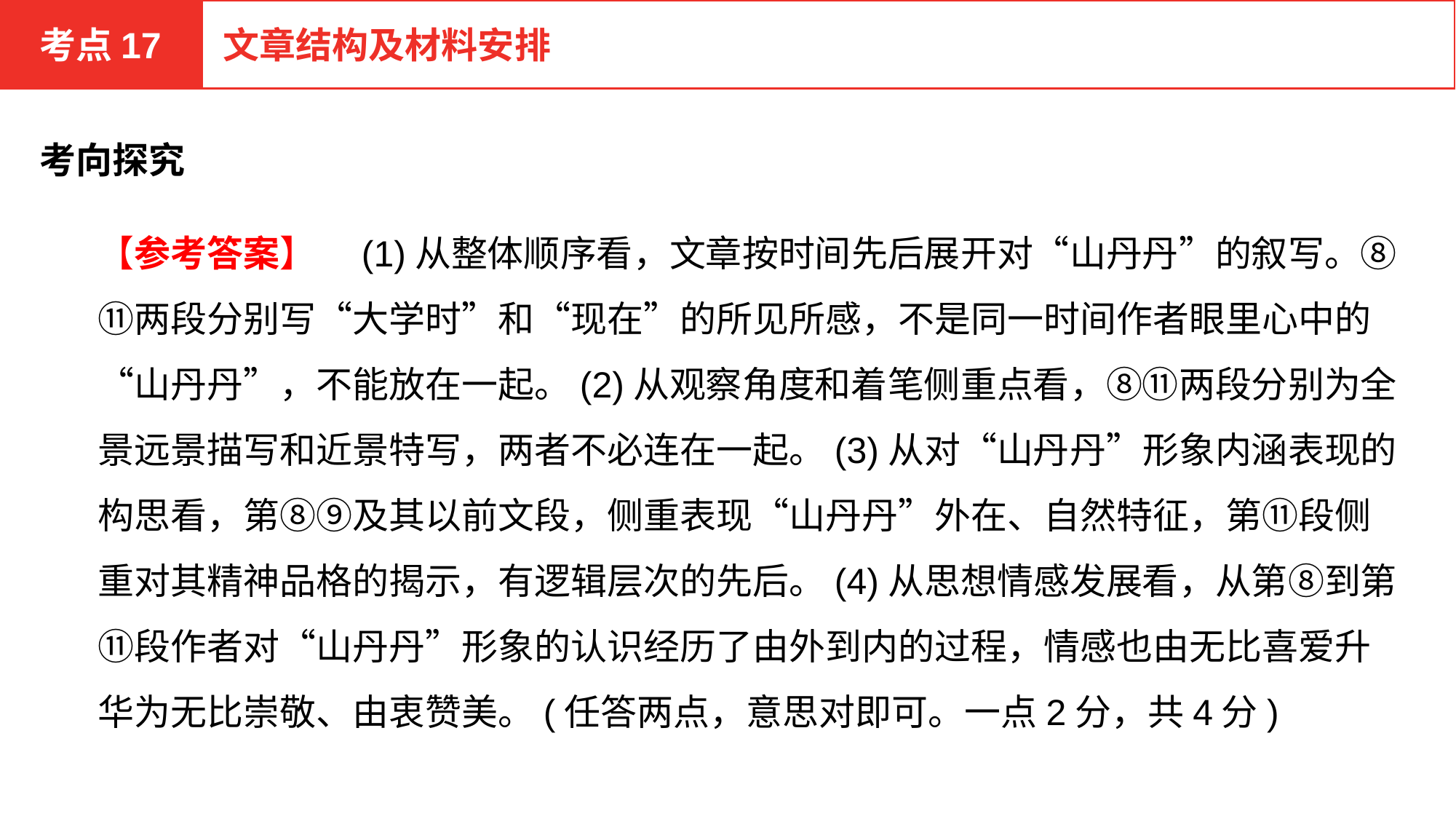

考点17
文章结构及材料安排
考向探究

【参考答案】　(1)从整体顺序看，文章按时间先后展开对“山丹丹”的叙写。⑧⑪两段分别写“大学时”和“现在”的所见所感，不是同一时间作者眼里心中的“山丹丹”，不能放在一起。(2)从观察角度和着笔侧重点看，⑧⑪两段分别为全景远景描写和近景特写，两者不必连在一起。(3)从对“山丹丹”形象内涵表现的构思看，第⑧⑨及其以前文段，侧重表现“山丹丹”外在、自然特征，第⑪段侧重对其精神品格的揭示，有逻辑层次的先后。(4)从思想情感发展看，从第⑧到第⑪段作者对“山丹丹”形象的认识经历了由外到内的过程，情感也由无比喜爱升华为无比崇敬、由衷赞美。(任答两点，意思对即可。一点2分，共4分)